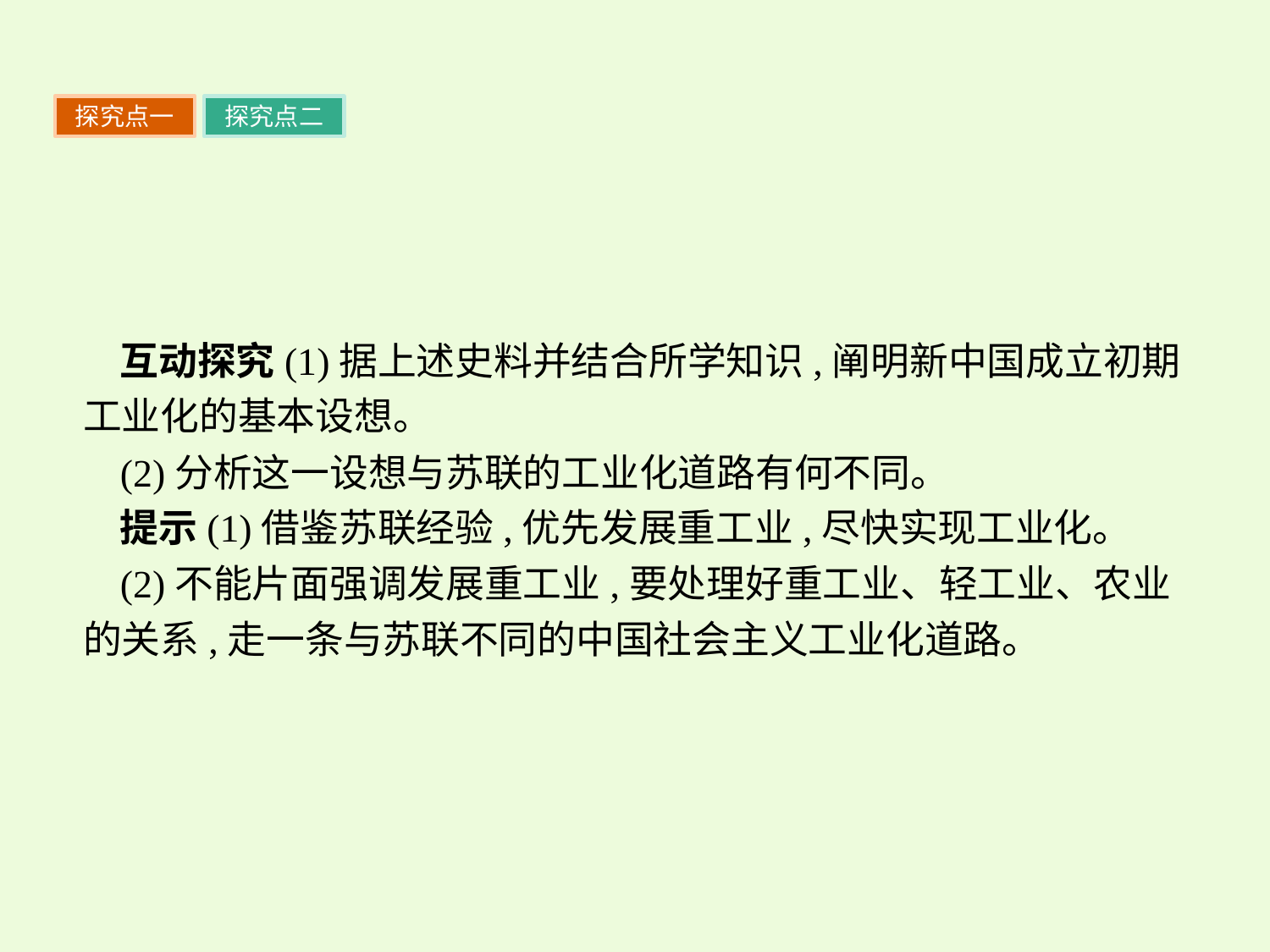

探究点一
探究点二
互动探究(1)据上述史料并结合所学知识,阐明新中国成立初期工业化的基本设想。
(2)分析这一设想与苏联的工业化道路有何不同。
提示(1)借鉴苏联经验,优先发展重工业,尽快实现工业化。
(2)不能片面强调发展重工业,要处理好重工业、轻工业、农业的关系,走一条与苏联不同的中国社会主义工业化道路。